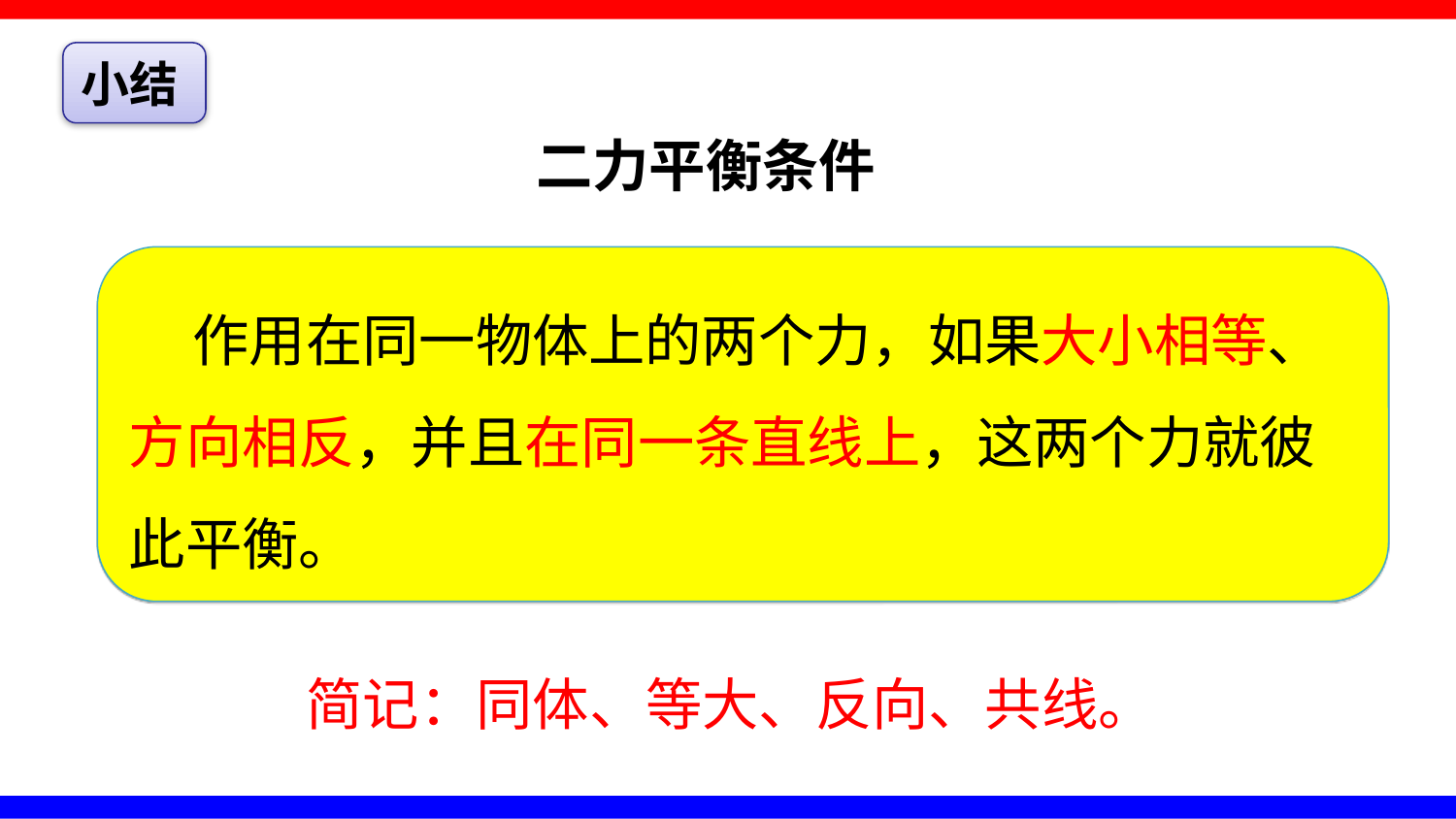

小结
二力平衡条件
    作用在同一物体上的两个力，如果大小相等、方向相反，并且在同一条直线上，这两个力就彼此平衡。
简记：同体、等大、反向、共线。